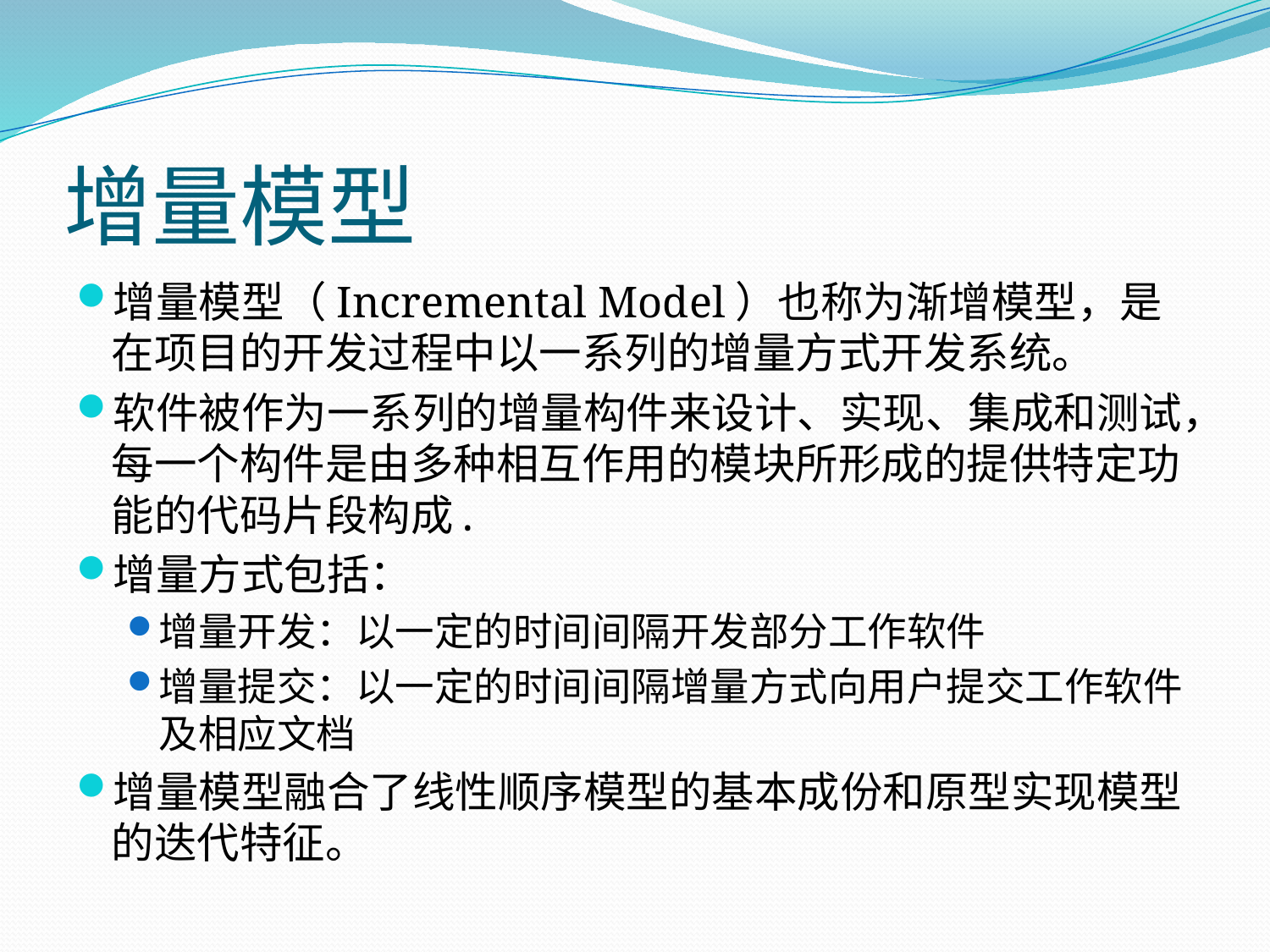

# 增量模型
增量模型（Incremental Model）也称为渐增模型，是在项目的开发过程中以一系列的增量方式开发系统。
软件被作为一系列的增量构件来设计、实现、集成和测试，每一个构件是由多种相互作用的模块所形成的提供特定功能的代码片段构成.
增量方式包括：
增量开发：以一定的时间间隔开发部分工作软件
增量提交：以一定的时间间隔增量方式向用户提交工作软件及相应文档
增量模型融合了线性顺序模型的基本成份和原型实现模型的迭代特征。